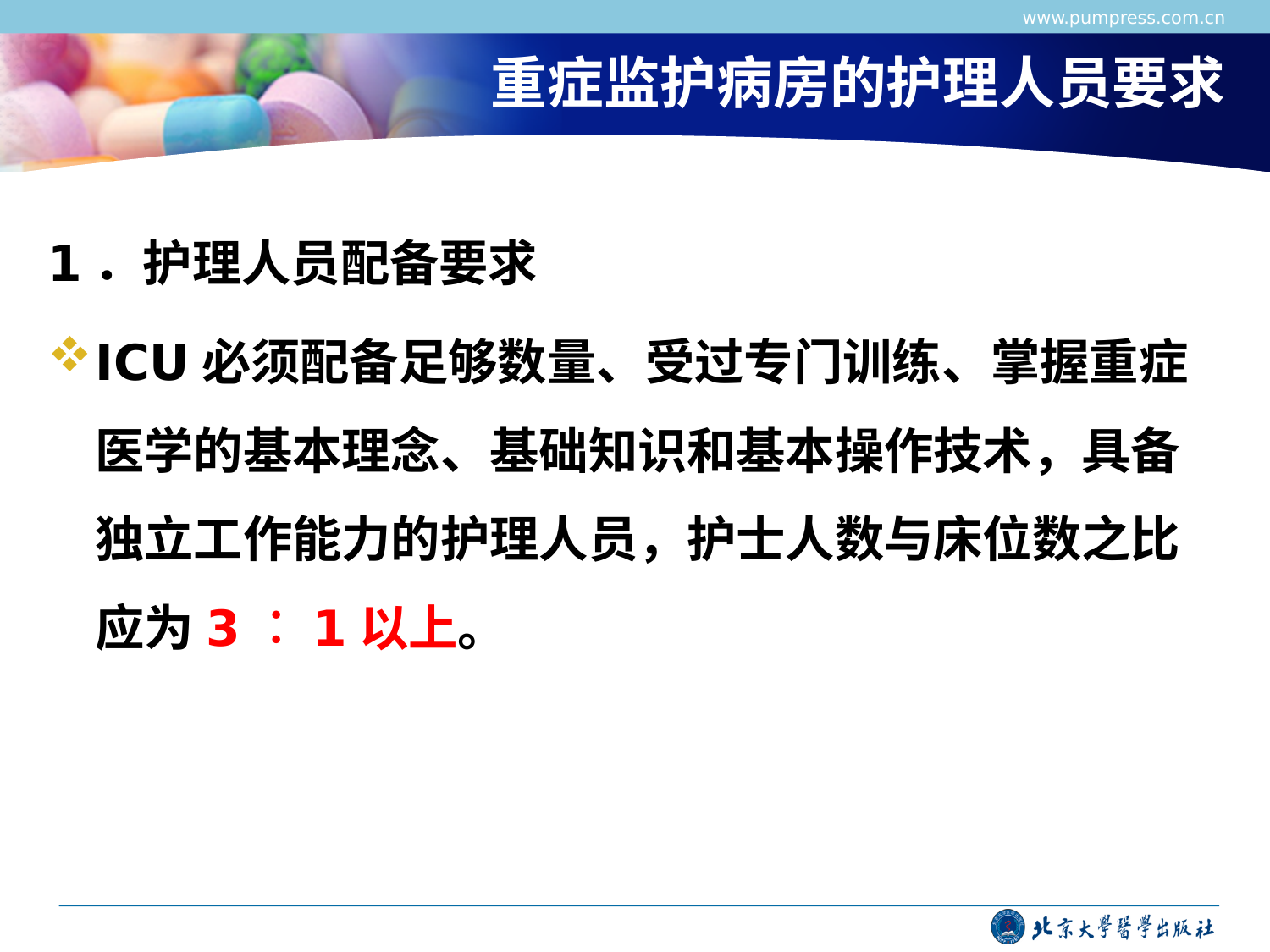

www.pumpress.com.cn
# 重症监护病房的护理人员要求
1．护理人员配备要求
ICU必须配备足够数量、受过专门训练、掌握重症医学的基本理念、基础知识和基本操作技术，具备独立工作能力的护理人员，护士人数与床位数之比应为3︰1以上。